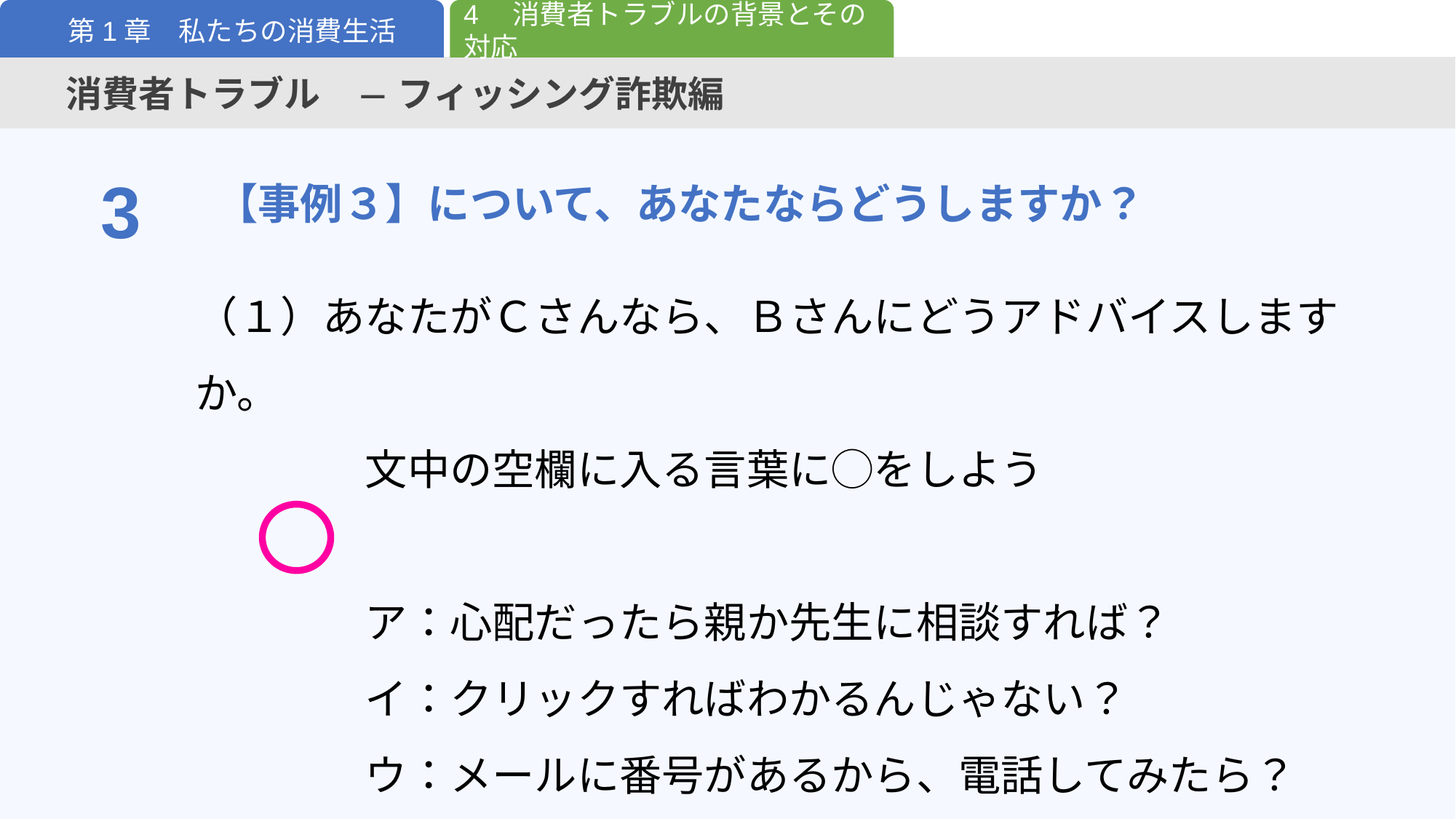

4　消費者トラブルの背景とその対応
第1章　私たちの消費生活
消費者トラブル　― フィッシング詐欺編
【事例３】について、あなたならどうしますか？
3
（１）あなたがＣさんなら、Ｂさんにどうアドバイスしますか。
　　　　文中の空欄に入る言葉に◯をしよう
　　　　ア：心配だったら親か先生に相談すれば？
　　　　イ：クリックすればわかるんじゃない？
　　　　ウ：メールに番号があるから、電話してみたら？